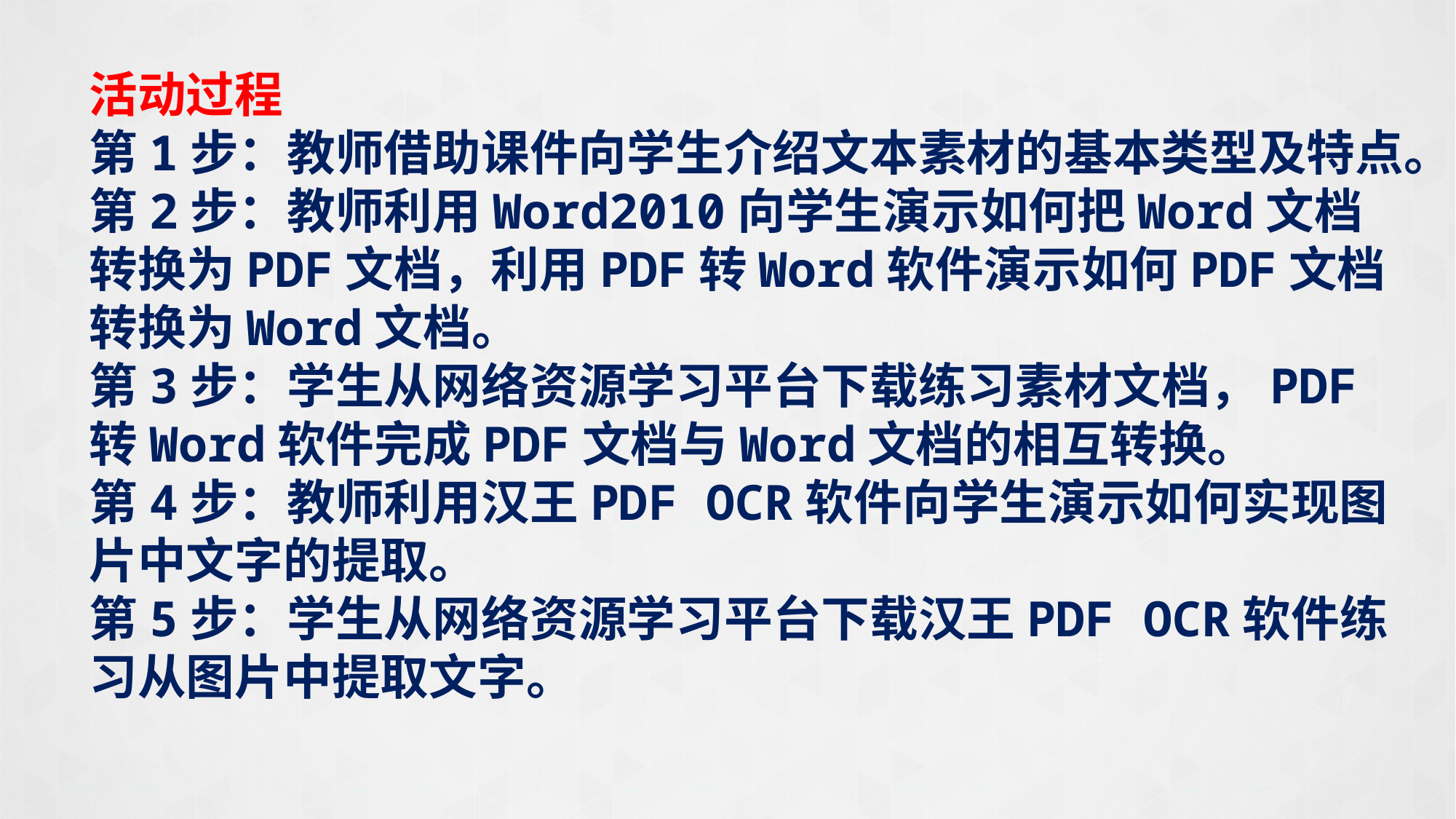

活动过程
第1步：教师借助课件向学生介绍文本素材的基本类型及特点。
第2步：教师利用Word2010向学生演示如何把Word文档转换为PDF文档，利用PDF转Word软件演示如何PDF文档转换为Word文档。
第3步：学生从网络资源学习平台下载练习素材文档，PDF转Word软件完成PDF文档与Word文档的相互转换。
第4步：教师利用汉王PDF OCR软件向学生演示如何实现图片中文字的提取。
第5步：学生从网络资源学习平台下载汉王PDF OCR软件练习从图片中提取文字。